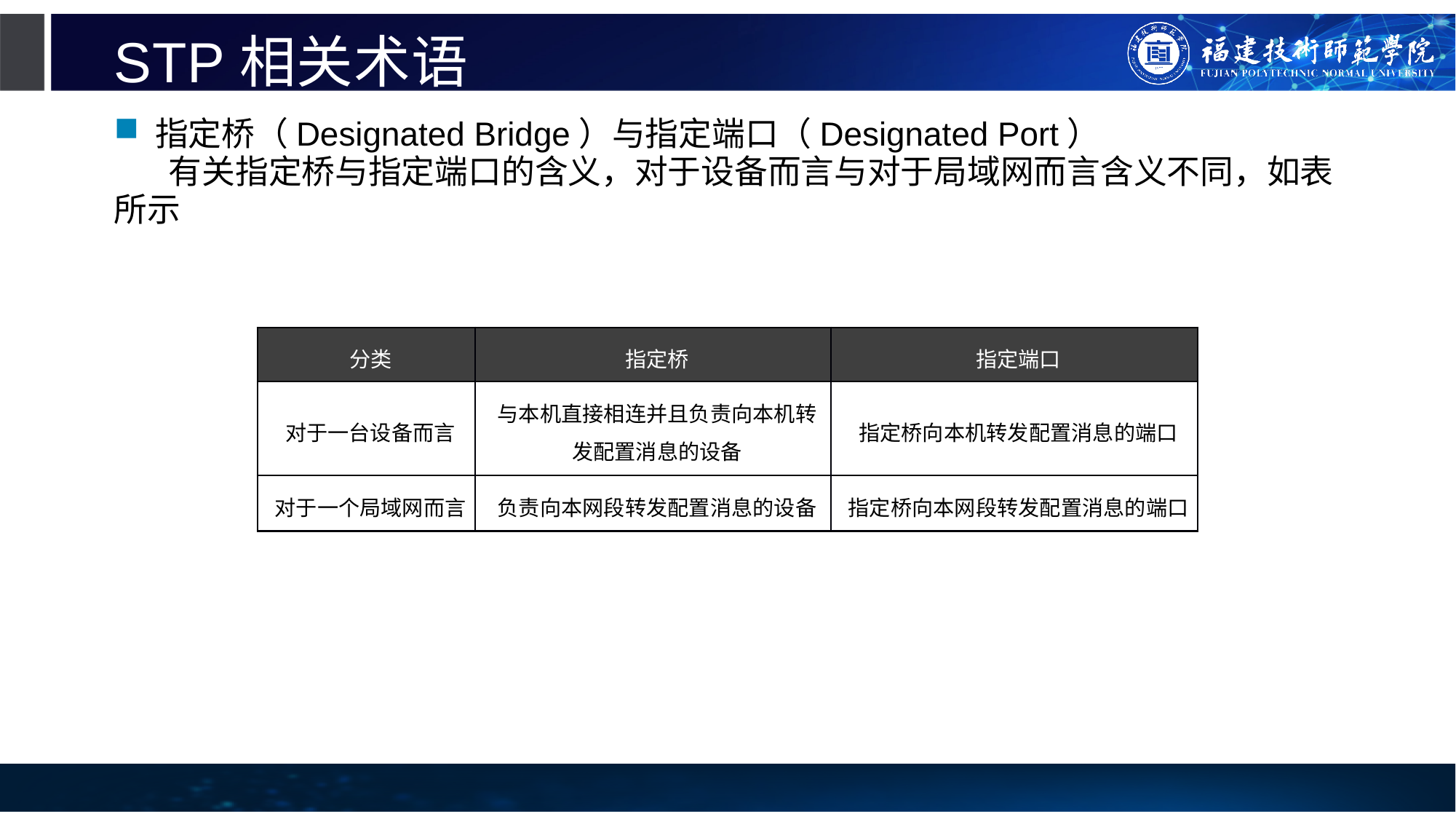

# STP相关术语
指定桥（Designated Bridge）与指定端口（Designated Port）
有关指定桥与指定端口的含义，对于设备而言与对于局域网而言含义不同，如表所示

| 分类 | 指定桥 | 指定端口 |
| --- | --- | --- |
| 对于一台设备而言 | 与本机直接相连并且负责向本机转发配置消息的设备 | 指定桥向本机转发配置消息的端口 |
| 对于一个局域网而言 | 负责向本网段转发配置消息的设备 | 指定桥向本网段转发配置消息的端口 |